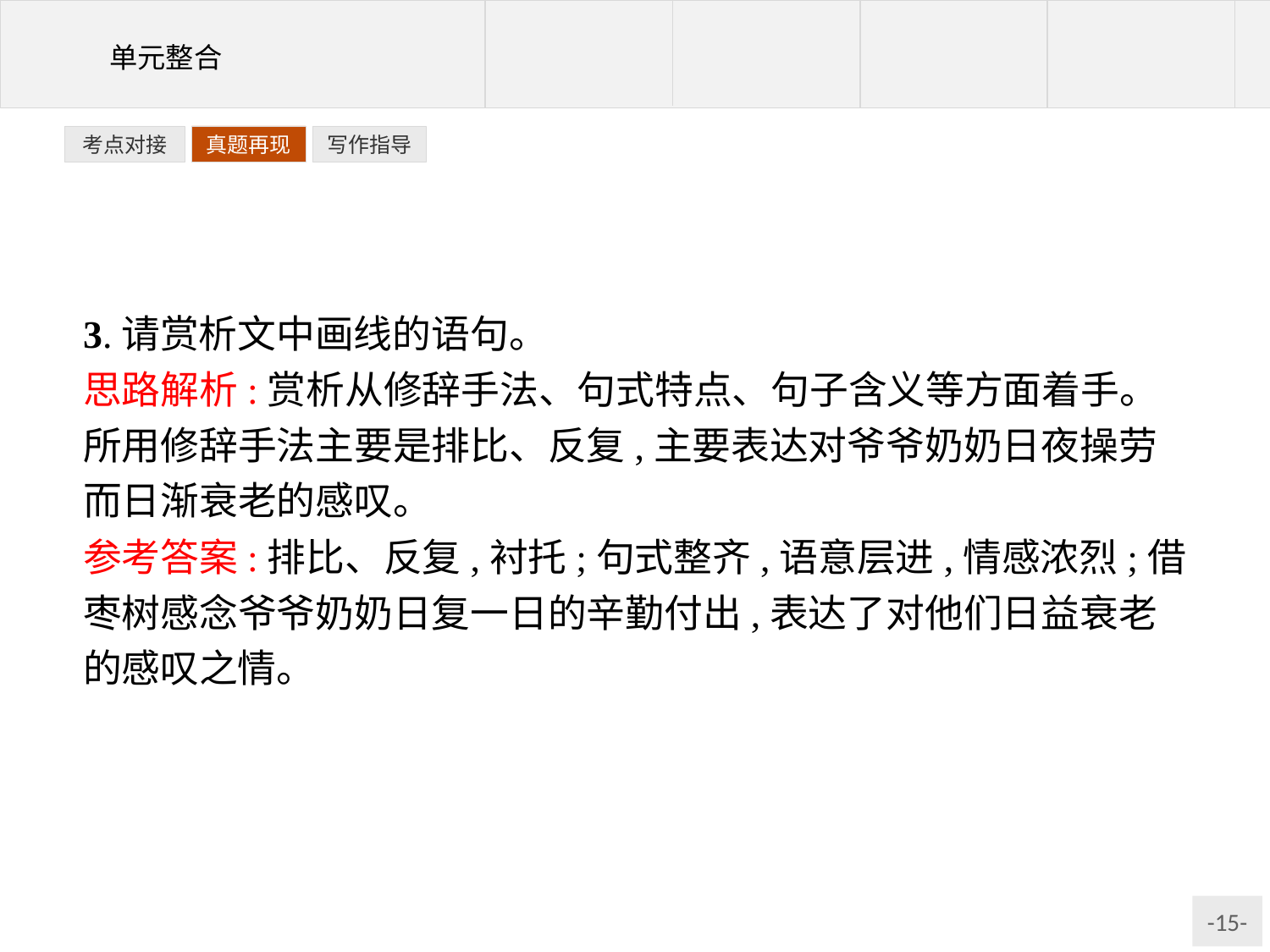

写作指导
考点对接
真题再现
3.请赏析文中画线的语句。
思路解析:赏析从修辞手法、句式特点、句子含义等方面着手。所用修辞手法主要是排比、反复,主要表达对爷爷奶奶日夜操劳而日渐衰老的感叹。
参考答案:排比、反复,衬托;句式整齐,语意层进,情感浓烈;借枣树感念爷爷奶奶日复一日的辛勤付出,表达了对他们日益衰老的感叹之情。